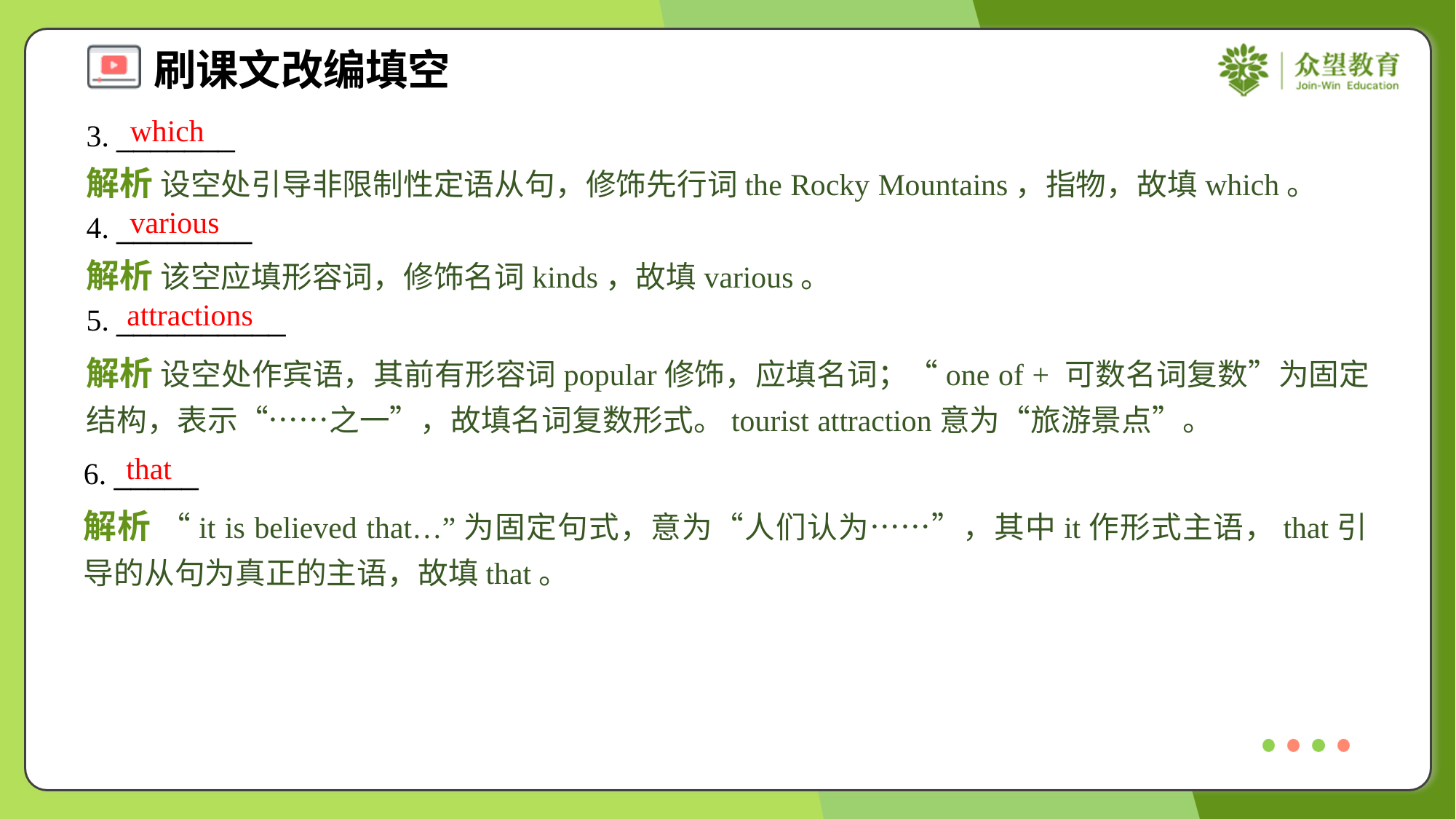

which
3. _______
解析 设空处引导非限制性定语从句，修饰先行词the Rocky Mountains，指物，故填which。
various
4. ________
解析 该空应填形容词，修饰名词kinds，故填various。
attractions
5. __________
解析 设空处作宾语，其前有形容词popular修饰，应填名词；“one of + 可数名词复数”为固定结构，表示“……之一”，故填名词复数形式。tourist attraction意为“旅游景点”。
that
6. _____
解析 “it is believed that…”为固定句式，意为“人们认为……”，其中it作形式主语，that引导的从句为真正的主语，故填that。